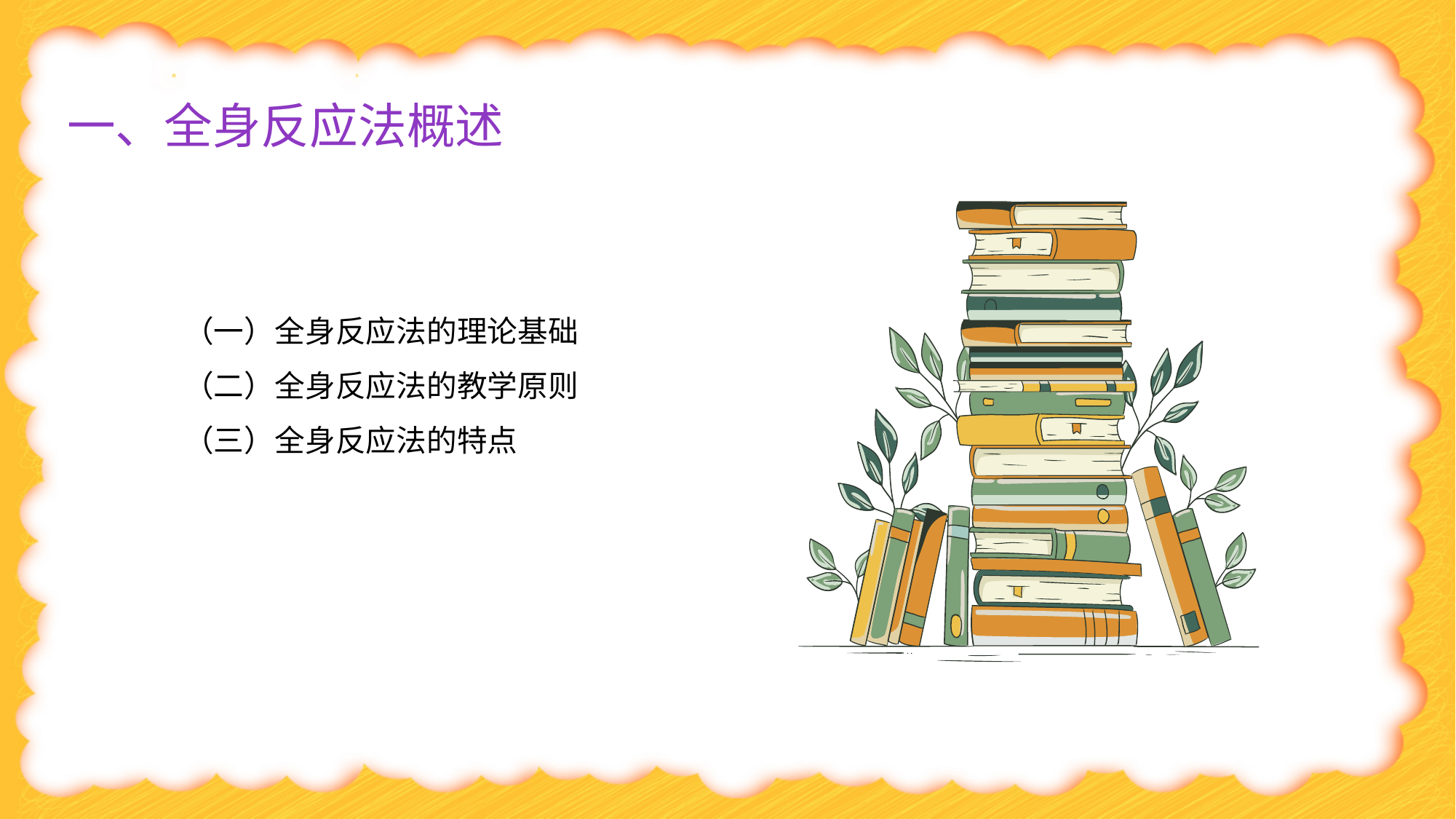

# 一、全身反应法概述

（一）全身反应法的理论基础
（二）全身反应法的教学原则
（三）全身反应法的特点